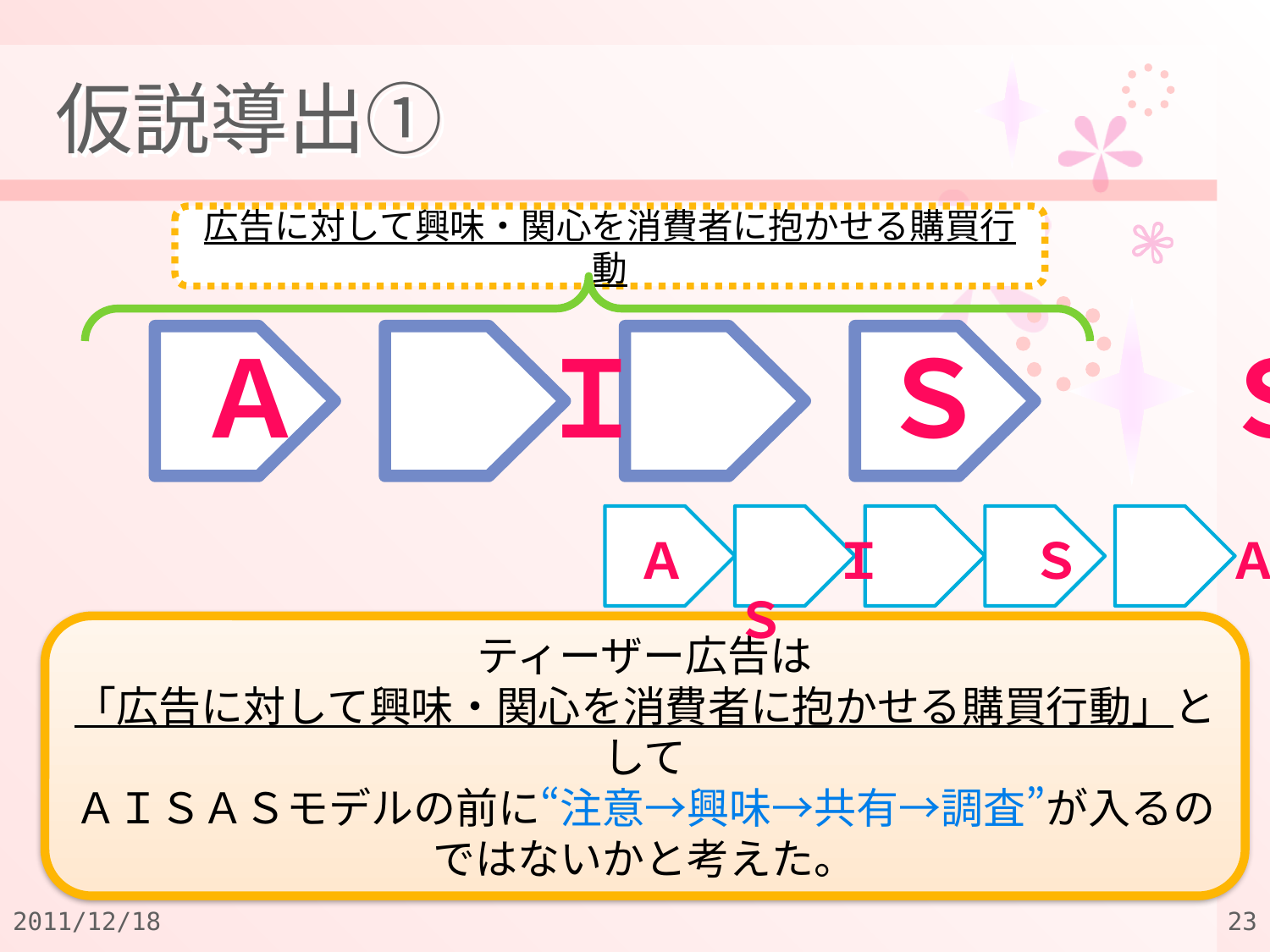

# 仮説導出①
広告に対して興味・関心を消費者に抱かせる購買行動

Ａ　　 Ｉ　 　Ｓ　 　Ｓ

Ａ　　　Ｉ　　　Ｓ　　　Ａ　　　Ｓ
ティーザー広告は
「広告に対して興味・関心を消費者に抱かせる購買行動」として
ＡＩＳＡＳモデルの前に“注意→興味→共有→調査”が入るのではないかと考えた。
2011/12/18
23